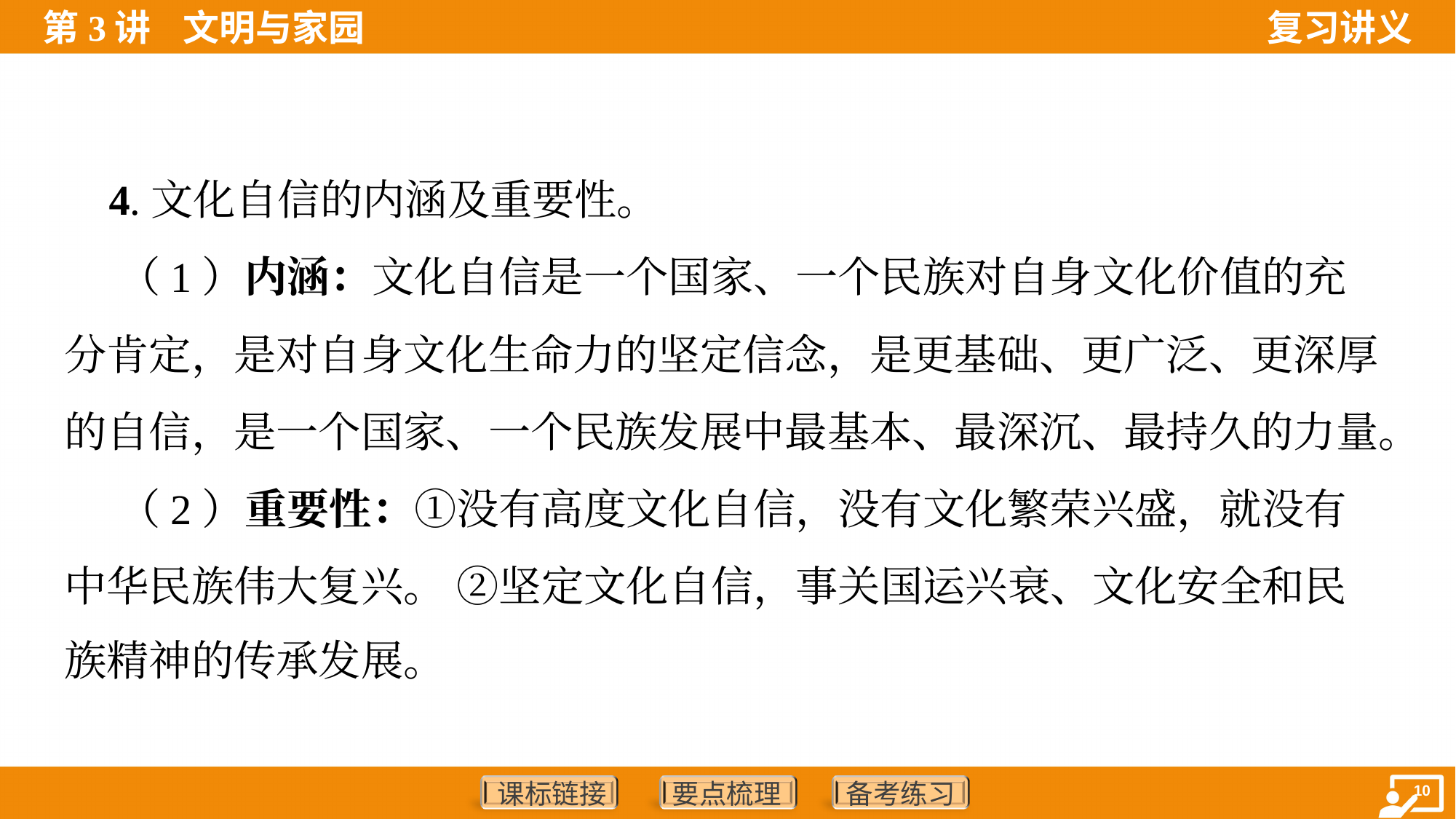

4.文化自信的内涵及重要性。
    （1）内涵：文化自信是一个国家、一个民族对自身文化价值的充
分肯定，是对自身文化生命力的坚定信念，是更基础、更广泛、更深厚
的自信，是一个国家、一个民族发展中最基本、最深沉、最持久的力量。
    （2）重要性：①没有高度文化自信，没有文化繁荣兴盛，就没有
中华民族伟大复兴。 ②坚定文化自信，事关国运兴衰、文化安全和民
族精神的传承发展。